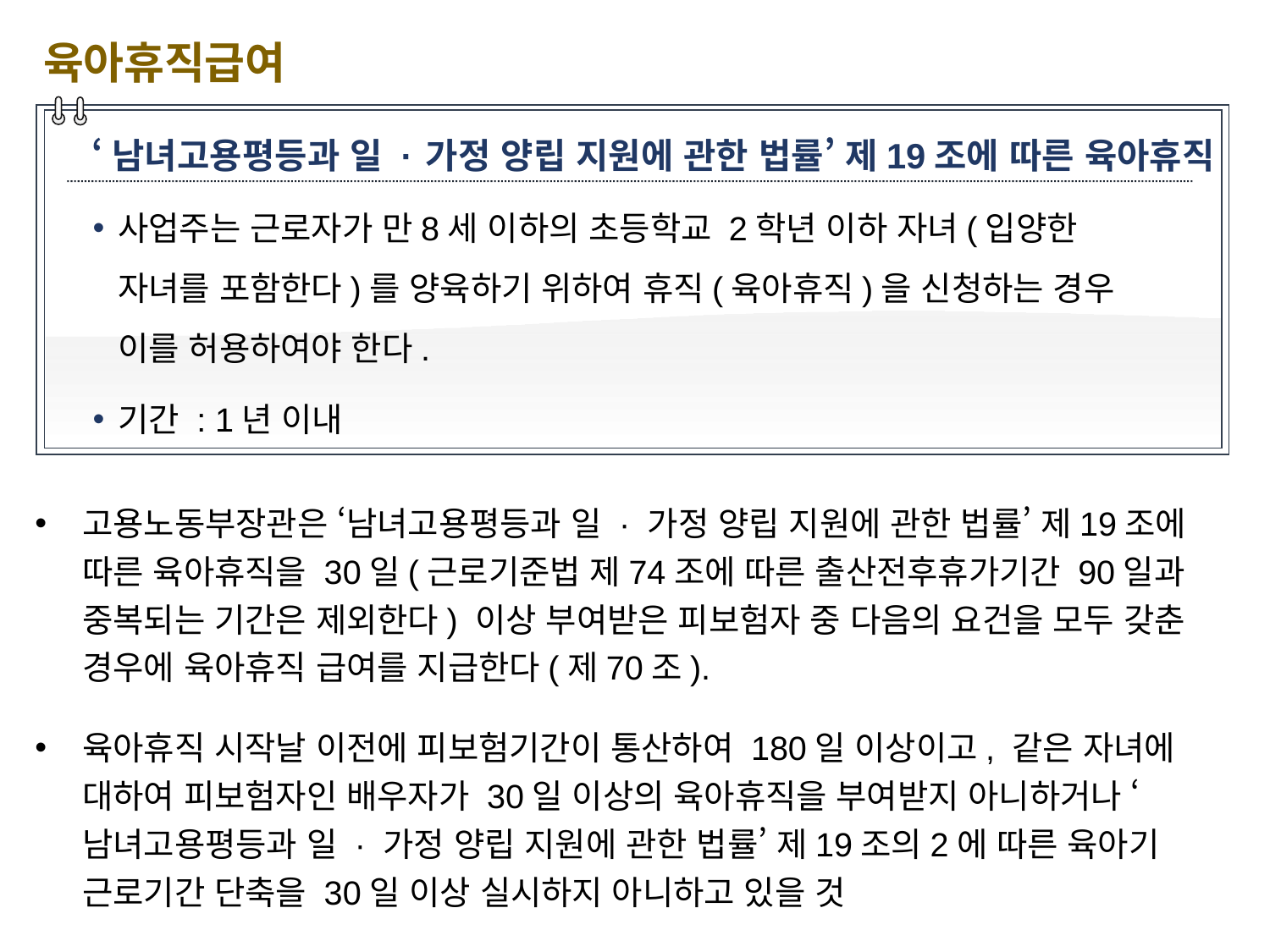

육아휴직급여

‘남녀고용평등과 일 · 가정 양립 지원에 관한 법률’ 제19조에 따른 육아휴직
사업주는 근로자가 만8세 이하의 초등학교 2학년 이하 자녀(입양한 자녀를 포함한다)를 양육하기 위하여 휴직(육아휴직)을 신청하는 경우 이를 허용하여야 한다.
기간 : 1년 이내

고용노동부장관은 ‘남녀고용평등과 일 · 가정 양립 지원에 관한 법률’ 제19조에 따른 육아휴직을 30일(근로기준법 제74조에 따른 출산전후휴가기간 90일과 중복되는 기간은 제외한다) 이상 부여받은 피보험자 중 다음의 요건을 모두 갖춘 경우에 육아휴직 급여를 지급한다(제70조).
육아휴직 시작날 이전에 피보험기간이 통산하여 180일 이상이고, 같은 자녀에 대하여 피보험자인 배우자가 30일 이상의 육아휴직을 부여받지 아니하거나 ‘남녀고용평등과 일 · 가정 양립 지원에 관한 법률’ 제19조의2에 따른 육아기 근로기간 단축을 30일 이상 실시하지 아니하고 있을 것